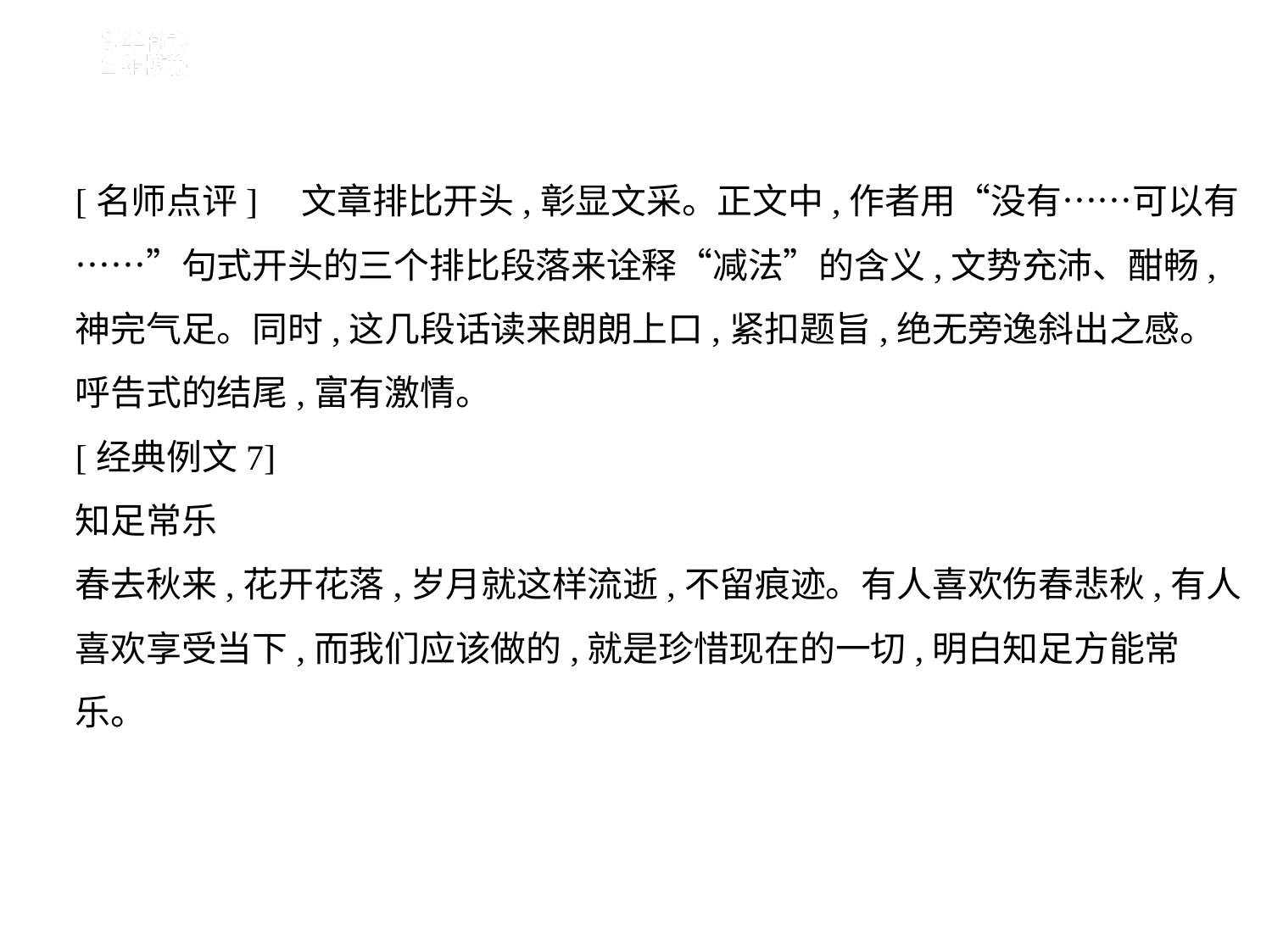

[名师点评]　文章排比开头,彰显文采。正文中,作者用“没有……可以有
……”句式开头的三个排比段落来诠释“减法”的含义,文势充沛、酣畅,
神完气足。同时,这几段话读来朗朗上口,紧扣题旨,绝无旁逸斜出之感。
呼告式的结尾,富有激情。
[经典例文7]
知足常乐
春去秋来,花开花落,岁月就这样流逝,不留痕迹。有人喜欢伤春悲秋,有人
喜欢享受当下,而我们应该做的,就是珍惜现在的一切,明白知足方能常
乐。